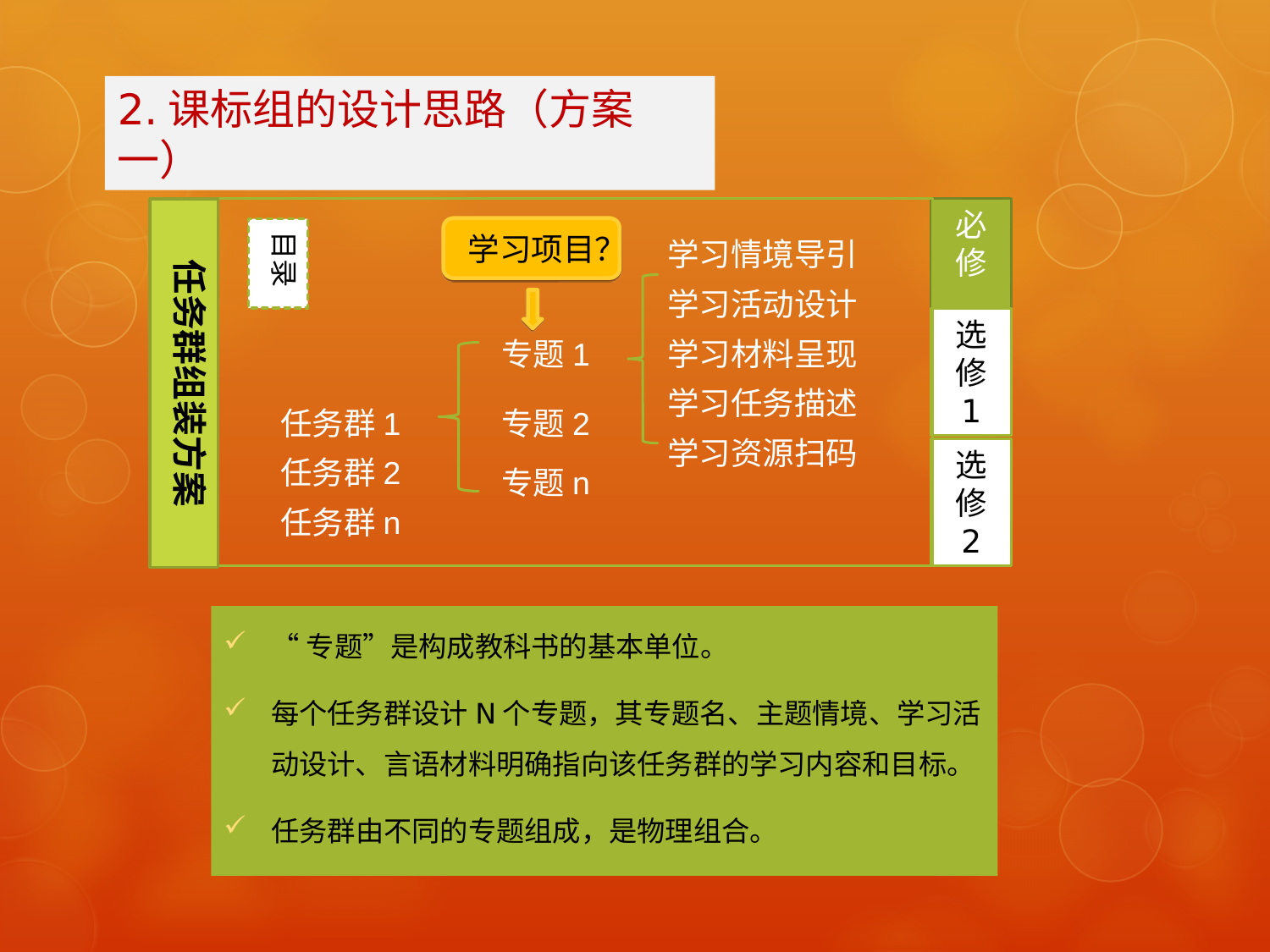

2.课标组的设计思路（方案一）
任务群组装方案

目录
任务群2
必修

学习情境导引
学习活动设计
选修
1
专题1
学习材料呈现
学习任务描述
任务群1
专题2
学习资源扫码
选修
2
专题n
任务群n
学习项目？

“专题”是构成教科书的基本单位。
每个任务群设计N个专题，其专题名、主题情境、学习活动设计、言语材料明确指向该任务群的学习内容和目标。
任务群由不同的专题组成，是物理组合。